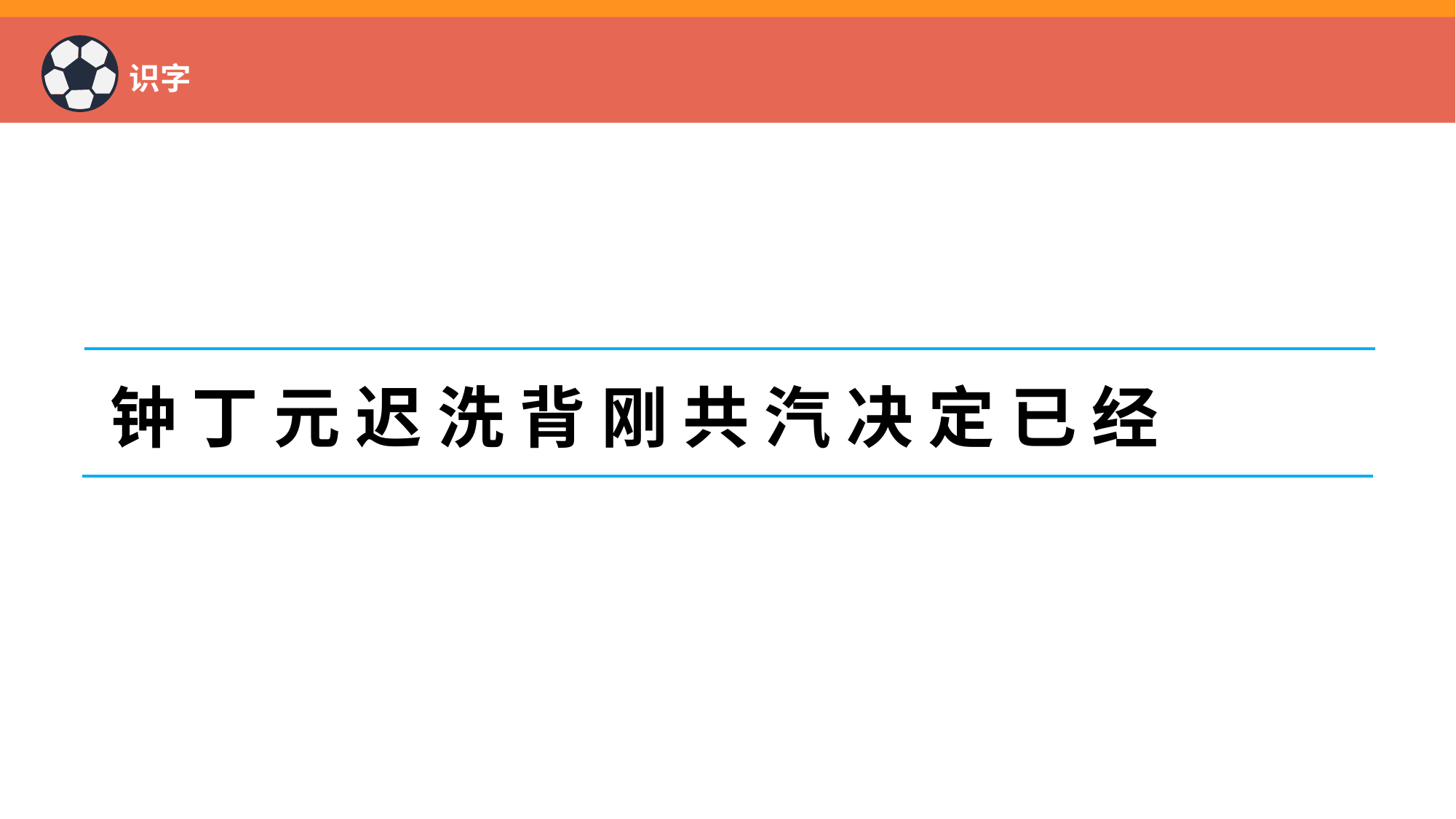

# 识字
钟 丁 元 迟 洗 背 刚 共 汽 决 定 已 经